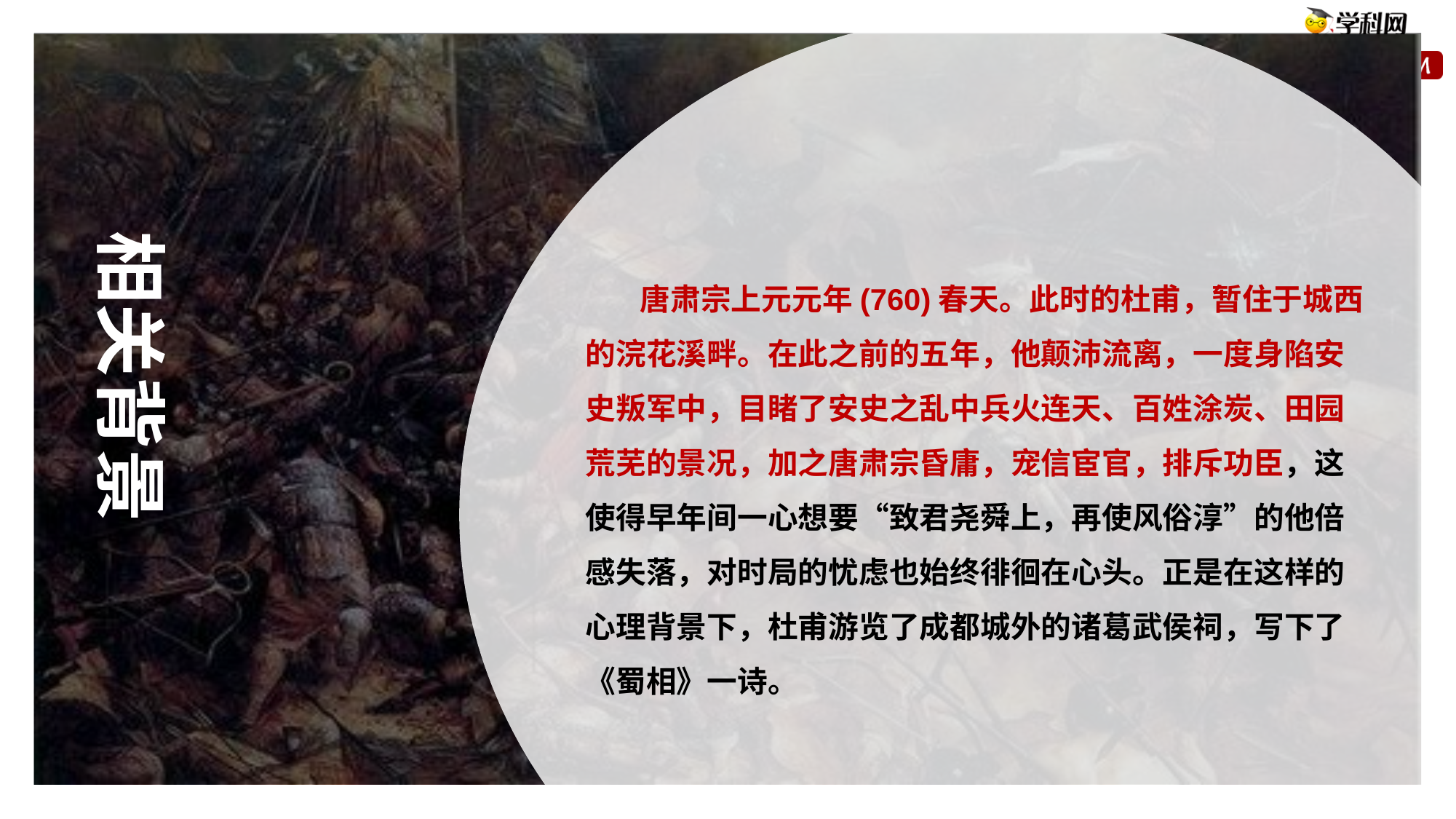

相关背景

唐肃宗上元元年(760)春天。此时的杜甫，暂住于城西的浣花溪畔。在此之前的五年，他颠沛流离，一度身陷安史叛军中，目睹了安史之乱中兵火连天、百姓涂炭、田园荒芜的景况，加之唐肃宗昏庸，宠信宦官，排斥功臣，这使得早年间一心想要“致君尧舜上，再使风俗淳”的他倍感失落，对时局的忧虑也始终徘徊在心头。正是在这样的心理背景下，杜甫游览了成都城外的诸葛武侯祠，写下了《蜀相》一诗。